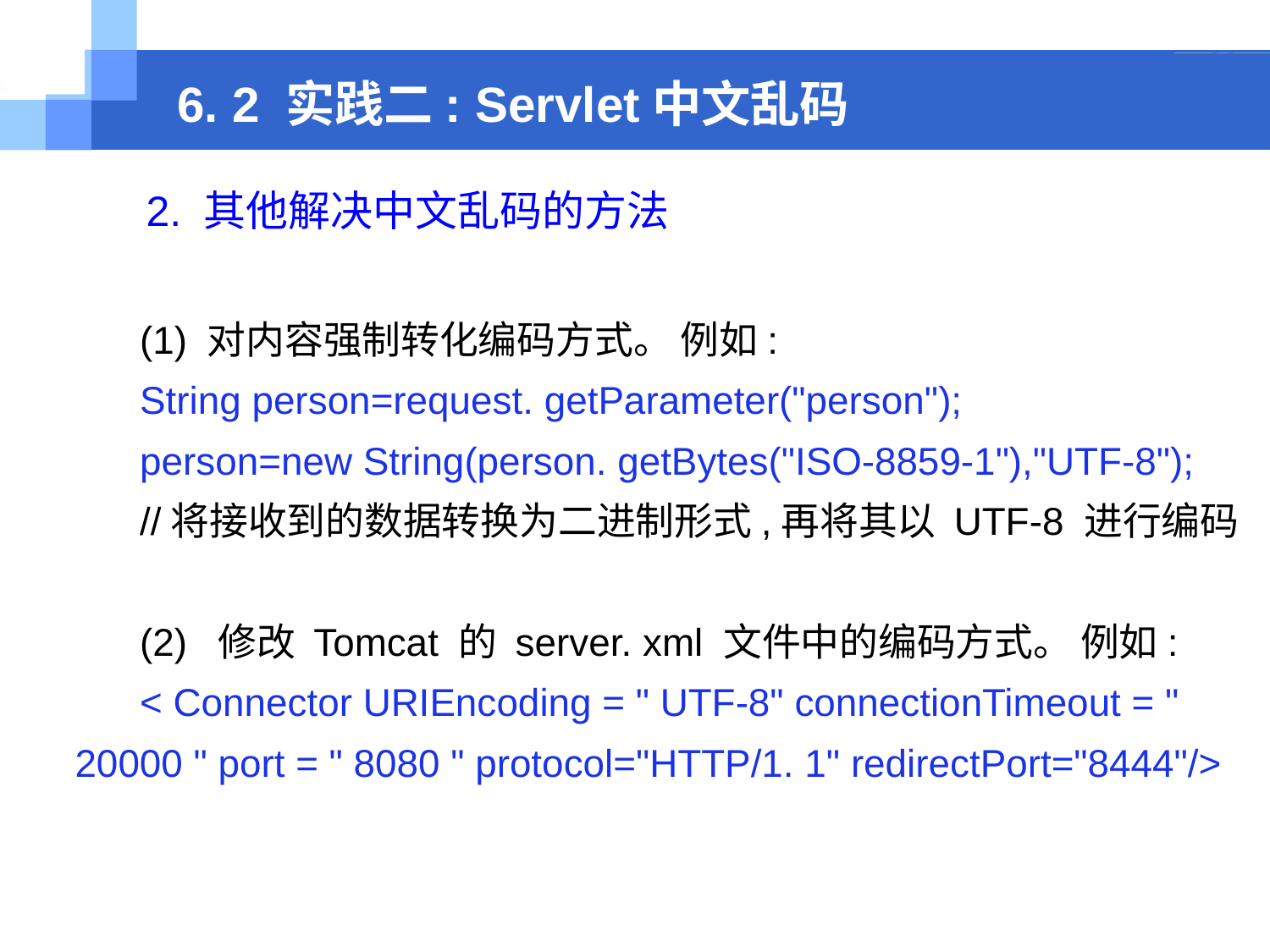

6. 2 实践二: Servlet中文乱码
      2. 其他解决中文乱码的方法

      (1) 对内容强制转化编码方式。 例如:
      String person=request. getParameter("person");
      person=new String(person. getBytes("ISO-8859-1"),"UTF-8");
      //将接收到的数据转换为二进制形式,再将其以 UTF-8 进行编码

      (2)  修改 Tomcat 的 server. xml 文件中的编码方式。 例如:
      < Connector URIEncoding = " UTF-8" connectionTimeout = " 20000 " port = " 8080 " protocol="HTTP/1. 1" redirectPort="8444"/>